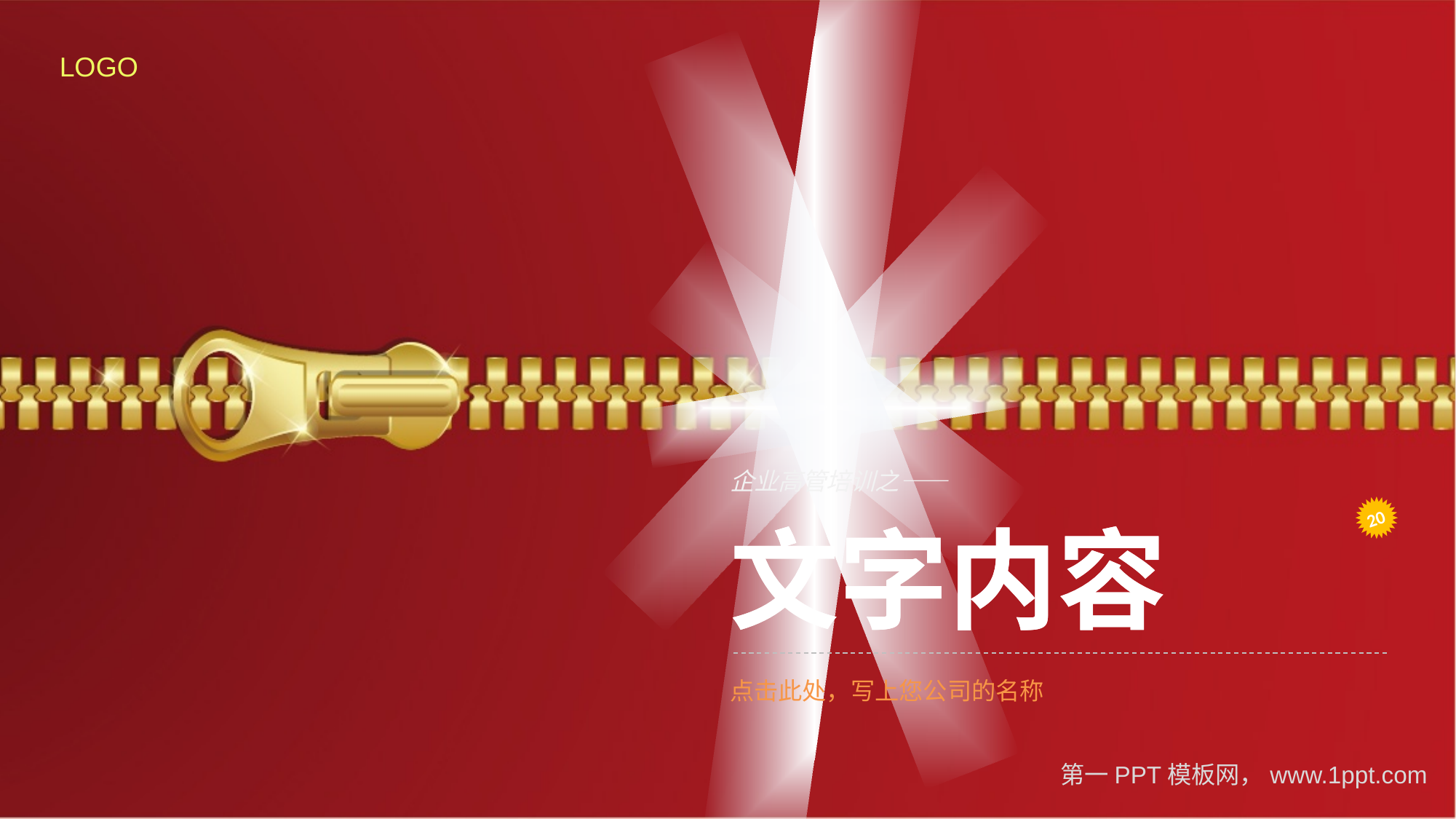

LOGO
企业高管培训之——

20
文字内容
文字内容
点击此处，写上您公司的名称
第一PPT模板网，www.1ppt.com